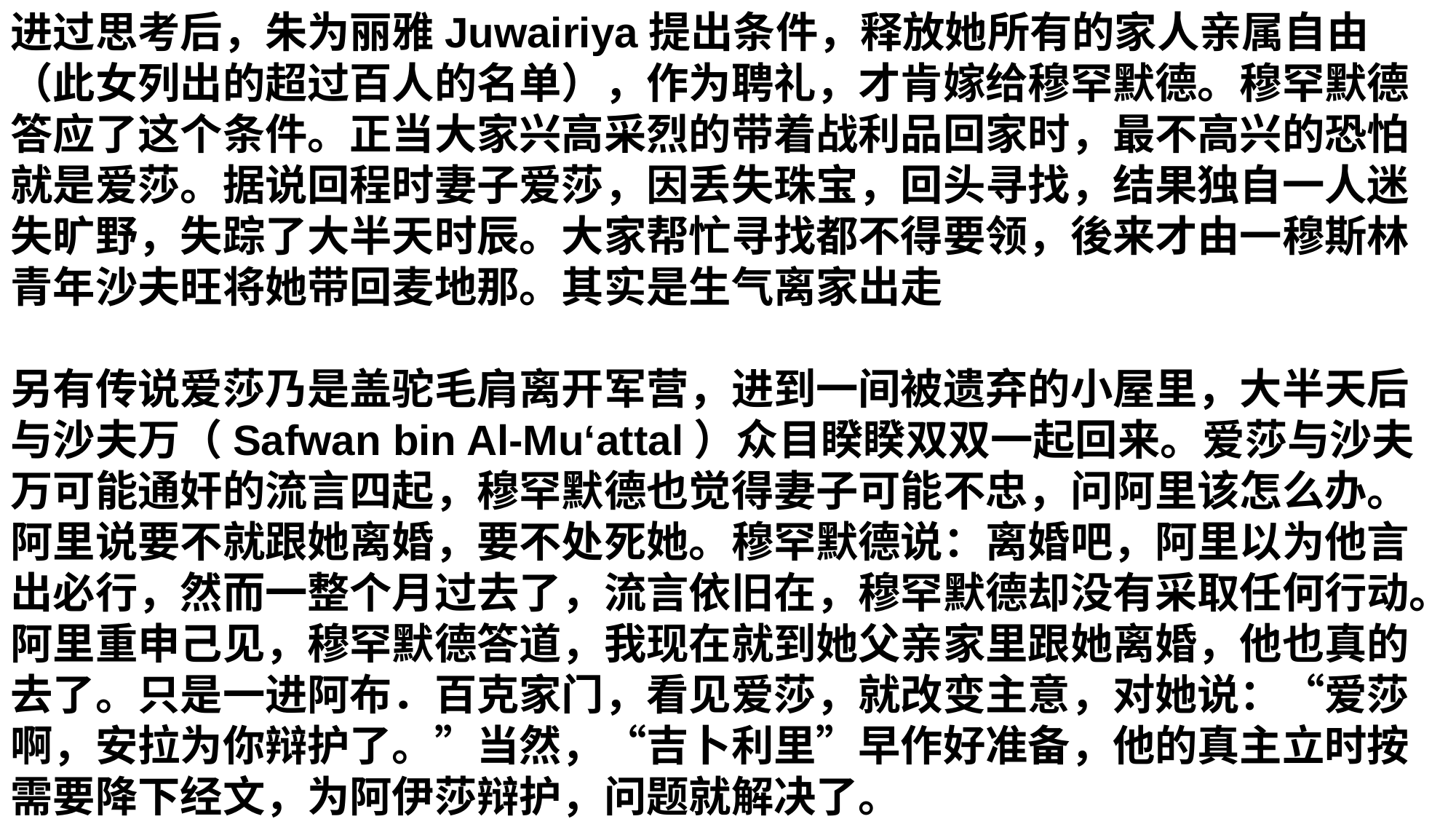

进过思考后，朱为丽雅Juwairiya提出条件，释放她所有的家人亲属自由（此女列出的超过百人的名单），作为聘礼，才肯嫁给穆罕默德。穆罕默德答应了这个条件。正当大家兴高采烈的带着战利品回家时，最不高兴的恐怕就是爱莎。据说回程时妻子爱莎，因丢失珠宝，回头寻找，结果独自一人迷失旷野，失踪了大半天时辰。大家帮忙寻找都不得要领，後来才由一穆斯林青年沙夫旺将她带回麦地那。其实是生气离家出走

另有传说爱莎乃是盖驼毛肩离开军营，进到一间被遗弃的小屋里，大半天后与沙夫万（Safwan bin Al-Mu‘attal）众目睽睽双双一起回来。爱莎与沙夫万可能通奸的流言四起，穆罕默德也觉得妻子可能不忠，问阿里该怎么办。阿里说要不就跟她离婚，要不处死她。穆罕默德说：离婚吧，阿里以为他言出必行，然而一整个月过去了，流言依旧在，穆罕默德却没有采取任何行动。阿里重申己见，穆罕默德答道，我现在就到她父亲家里跟她离婚，他也真的去了。只是一进阿布．百克家门，看见爱莎，就改变主意，对她说：“爱莎啊，安拉为你辩护了。”当然，“吉卜利里”早作好准备，他的真主立时按需要降下经文，为阿伊莎辩护，问题就解决了。